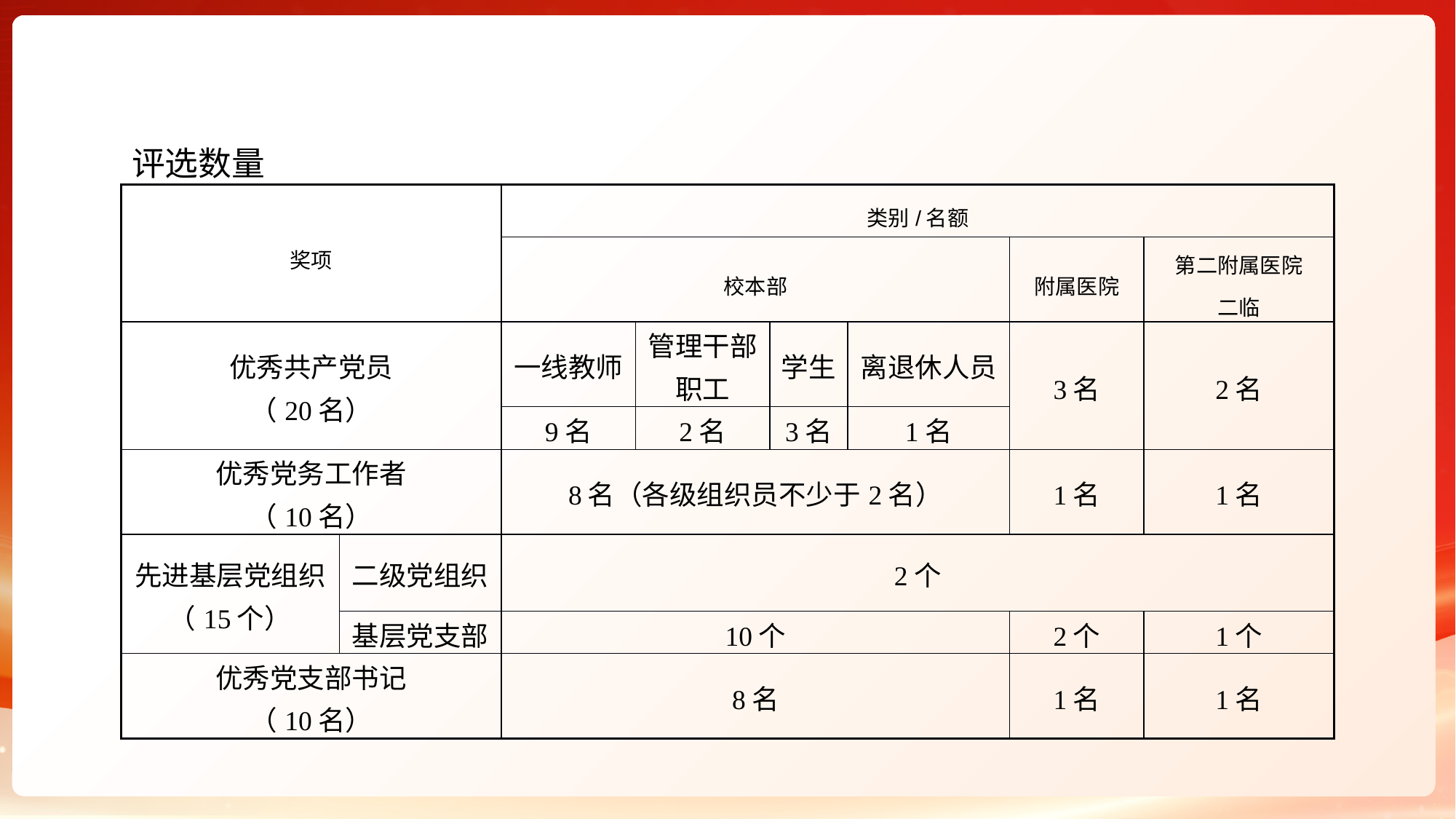

#
评选数量
| 奖项 |  | 类别/名额 |  |  |  |  |  |
| --- | --- | --- | --- | --- | --- | --- | --- |
|  |  | 校本部 |  |  |  | 附属医院 | 第二附属医院 二临 |
| 优秀共产党员 （20名） |  | 一线教师 | 管理干部 职工 | 学生 | 离退休人员 | 3名 | 2名 |
|  |  | 9名 | 2名 | 3名 | 1名 |  |  |
| 优秀党务工作者 （10名） |  | 8名（各级组织员不少于2名） |  |  |  | 1名 | 1名 |
| 先进基层党组织 （15个） | 二级党组织 | 2个 |  |  |  |  |  |
|  | 基层党支部 | 10个 |  |  |  | 2个 | 1个 |
| 优秀党支部书记 （10名） |  | 8名 |  |  |  | 1名 | 1名 |